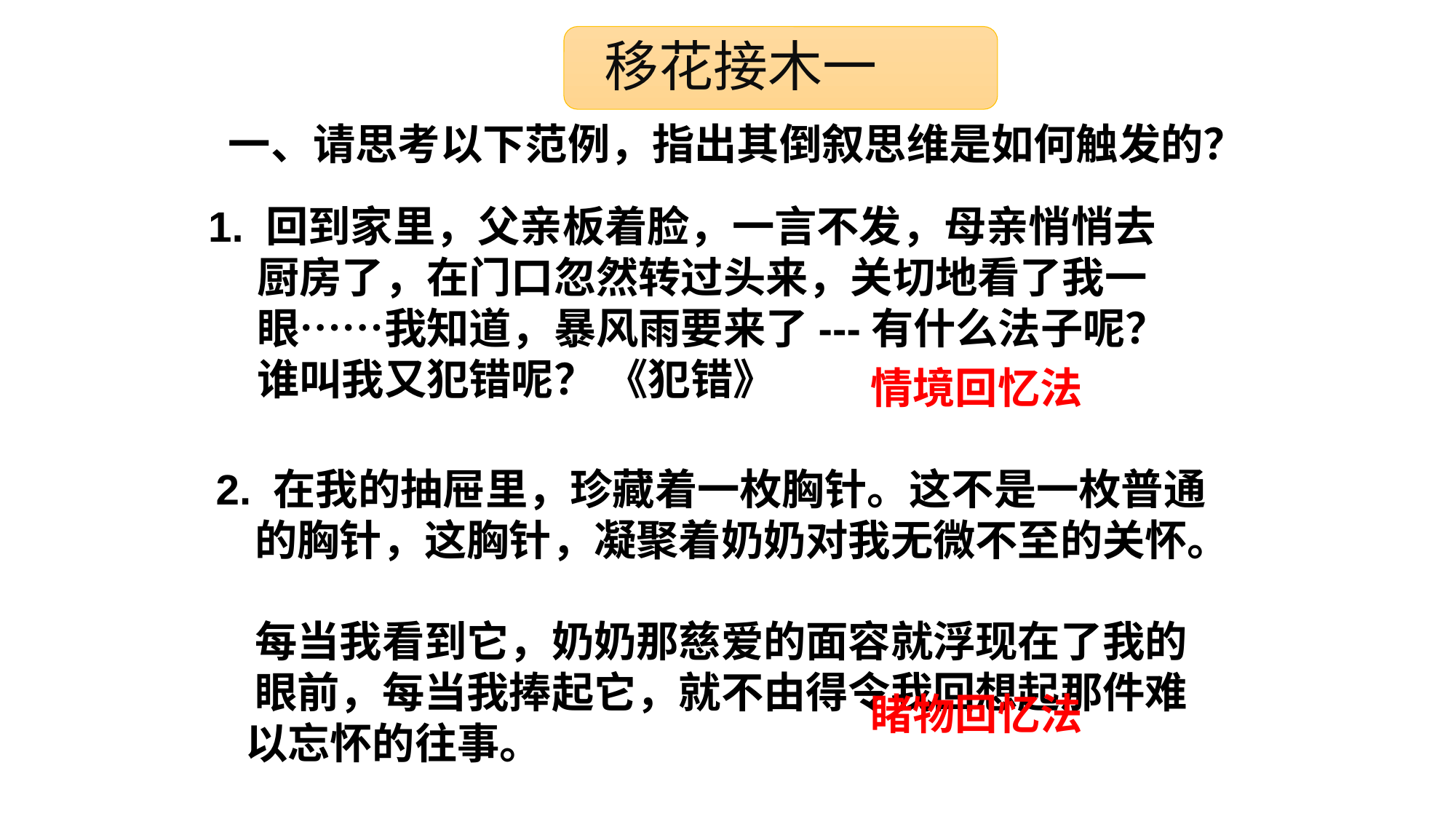

移花接木一

一、请思考以下范例，指出其倒叙思维是如何触发的？
1. 回到家里，父亲板着脸，一言不发，母亲悄悄去
    厨房了，在门口忽然转过头来，关切地看了我一
    眼……我知道，暴风雨要来了---有什么法子呢？
    谁叫我又犯错呢？ 《犯错》

情境回忆法
2. 在我的抽屉里，珍藏着一枚胸针。这不是一枚普通
   的胸针，这胸针，凝聚着奶奶对我无微不至的关怀。
   每当我看到它，奶奶那慈爱的面容就浮现在了我的
   眼前，每当我捧起它，就不由得令我回想起那件难
  以忘怀的往事。
睹物回忆法